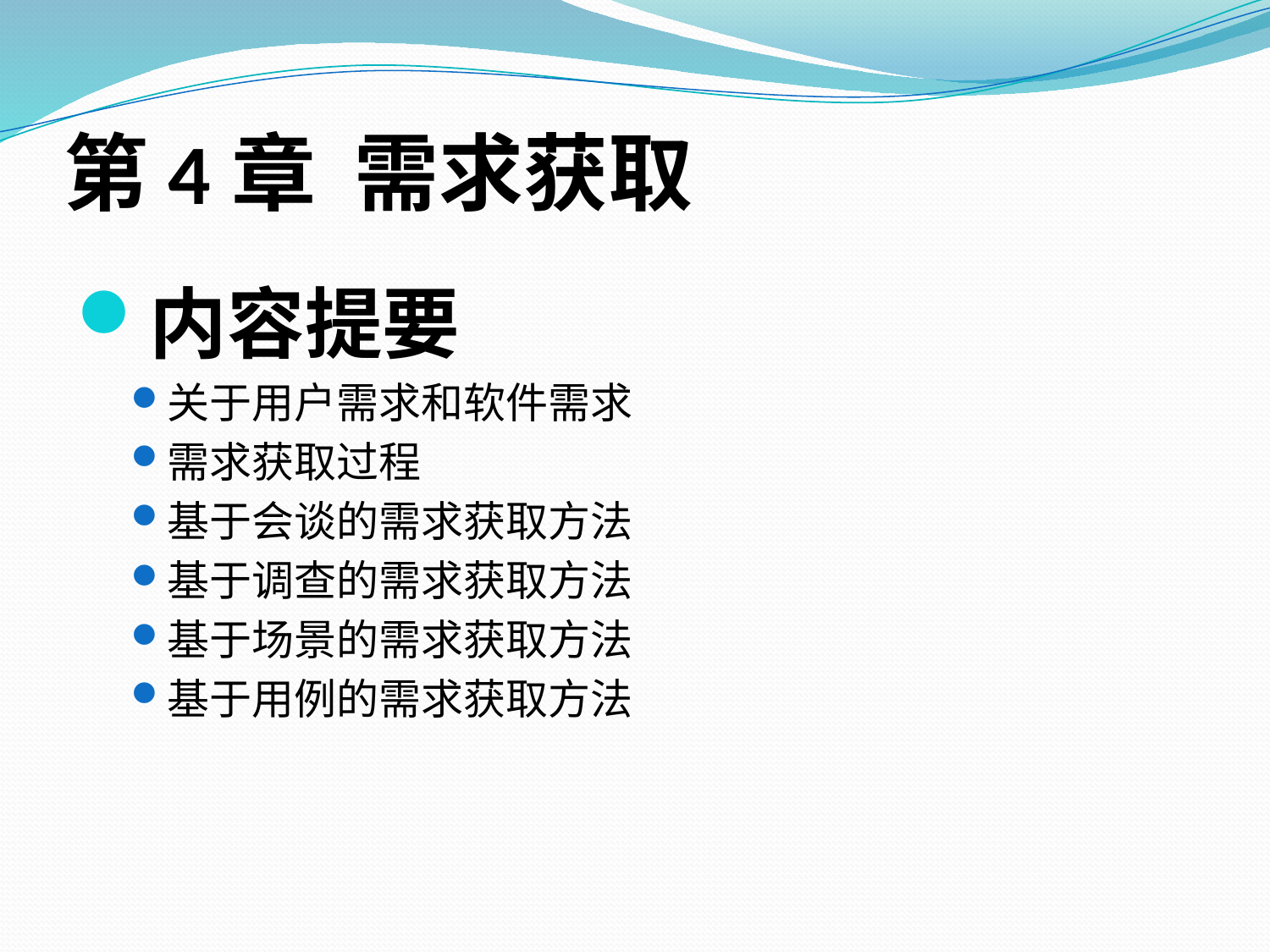

# 第4章  需求获取
内容提要
关于用户需求和软件需求
需求获取过程
基于会谈的需求获取方法
基于调查的需求获取方法
基于场景的需求获取方法
基于用例的需求获取方法